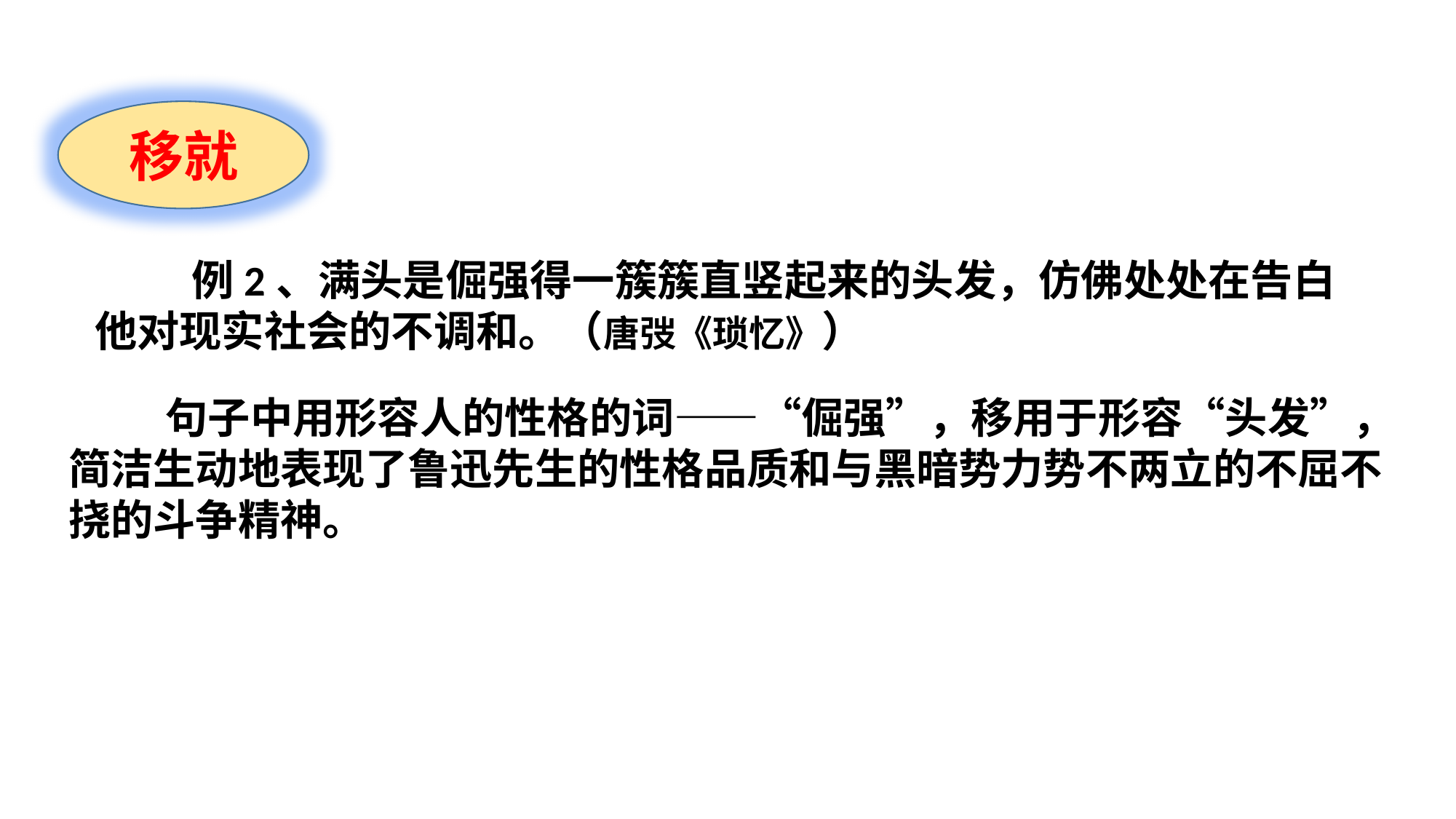

移就
         例2、满头是倔强得一簇簇直竖起来的头发，仿佛处处在告白他对现实社会的不调和。（唐弢《琐忆》）
         句子中用形容人的性格的词——“倔强”，移用于形容“头发”，简洁生动地表现了鲁迅先生的性格品质和与黑暗势力势不两立的不屈不挠的斗争精神。